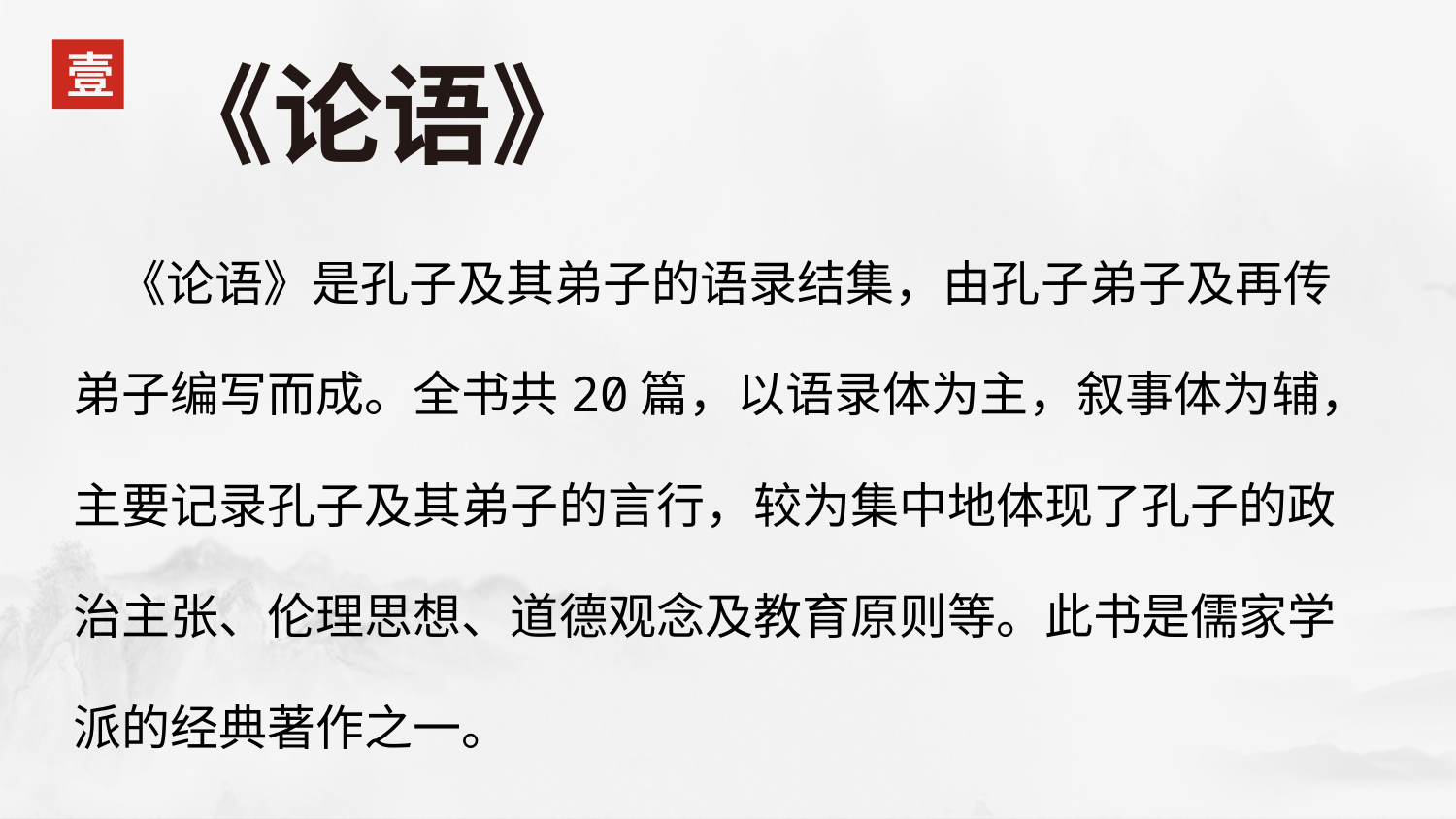

壹
《论语》
   《论语》是孔子及其弟子的语录结集，由孔子弟子及再传弟子编写而成。全书共20篇，以语录体为主，叙事体为辅，主要记录孔子及其弟子的言行，较为集中地体现了孔子的政治主张、伦理思想、道德观念及教育原则等。此书是儒家学派的经典著作之一。